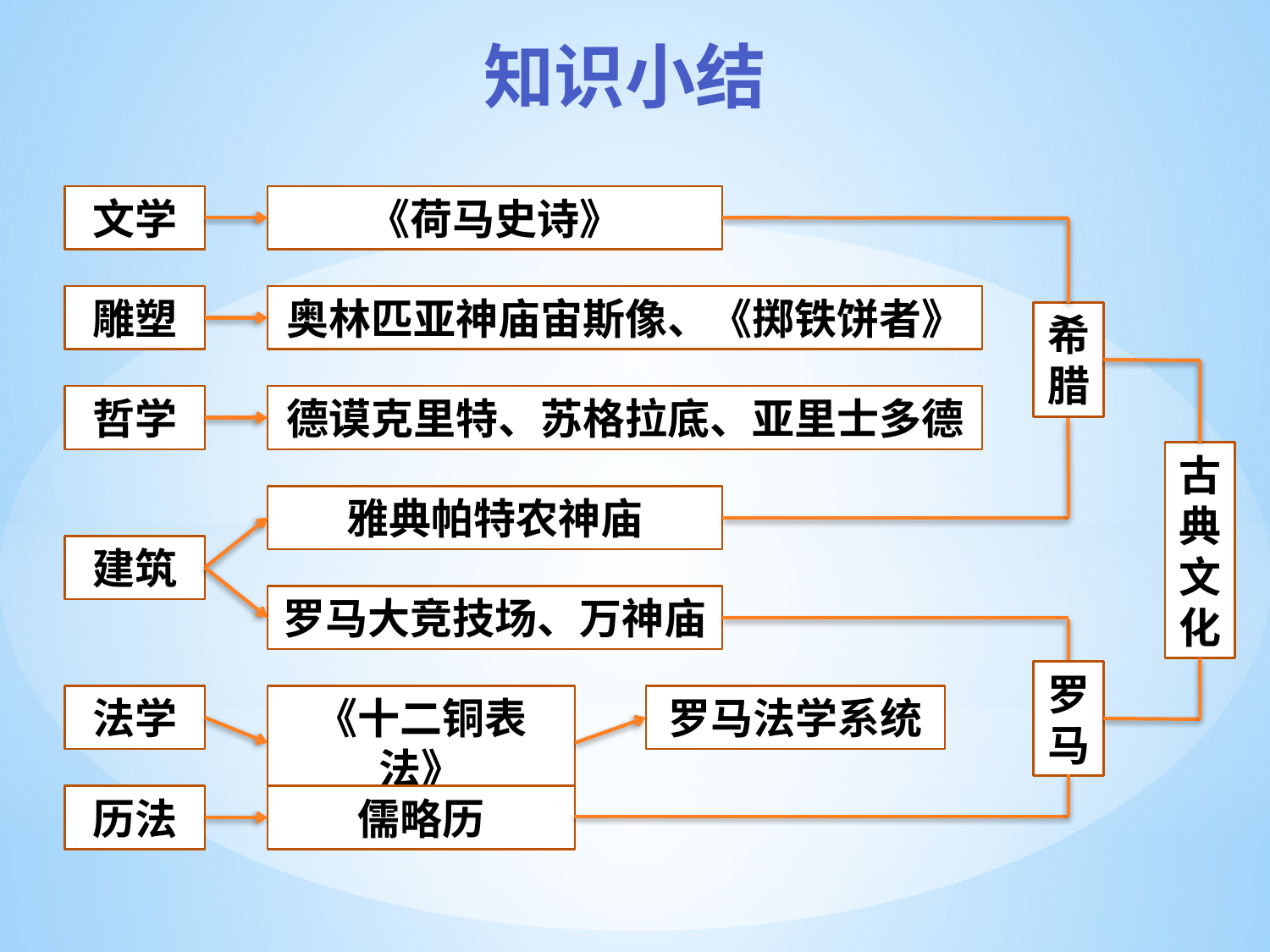

知识小结
《荷马史诗》
文学
雕塑
奥林匹亚神庙宙斯像、《掷铁饼者》
希腊
德谟克里特、苏格拉底、亚里士多德
哲学
古典文化
雅典帕特农神庙
建筑
罗马大竞技场、万神庙
罗马
罗马法学系统
法学
《十二铜表法》
历法
儒略历